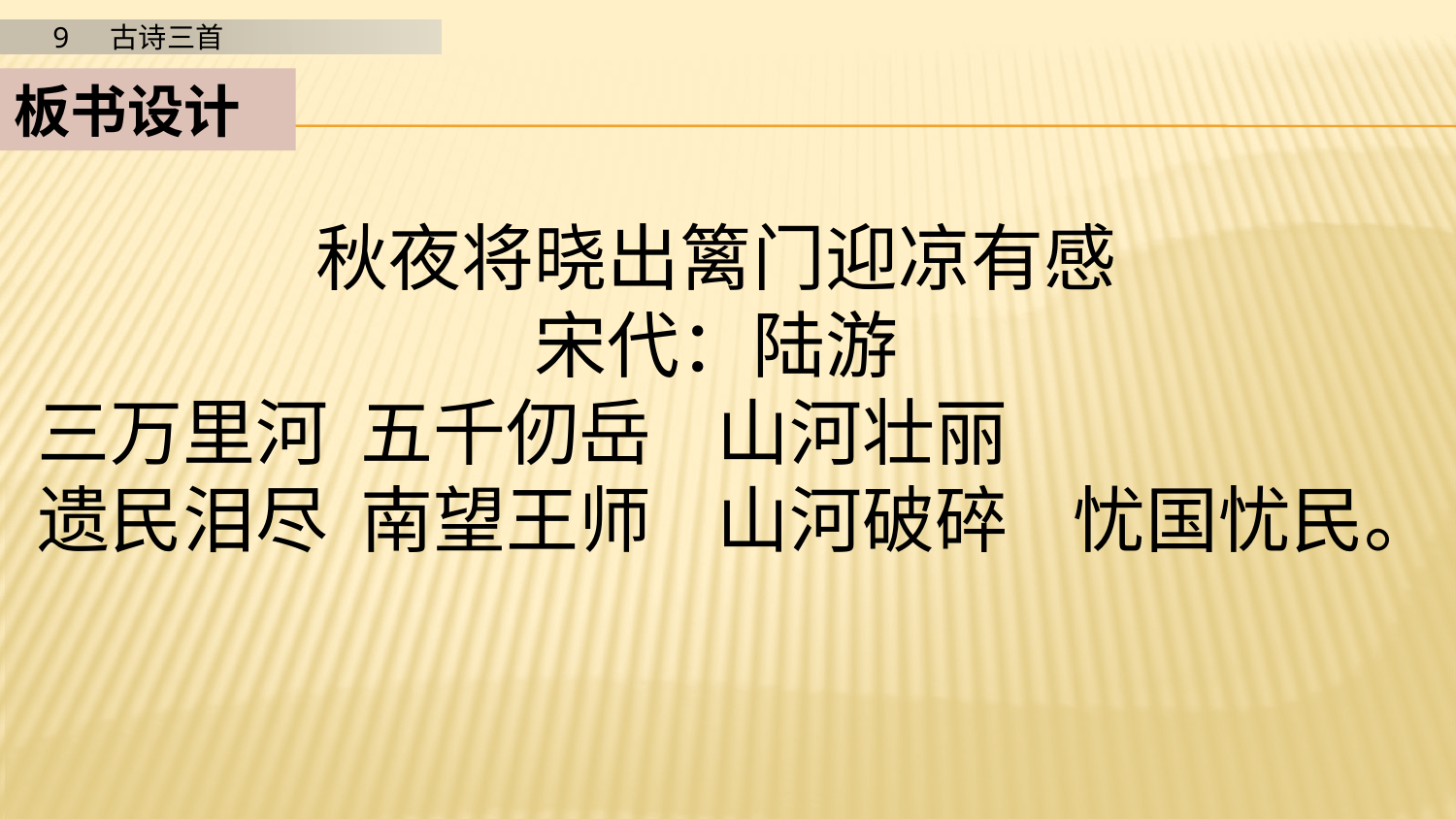

板书设计
秋夜将晓出篱门迎凉有感
宋代：陆游
三万里河  五千仞岳    山河壮丽
遗民泪尽  南望王师    山河破碎    忧国忧民。